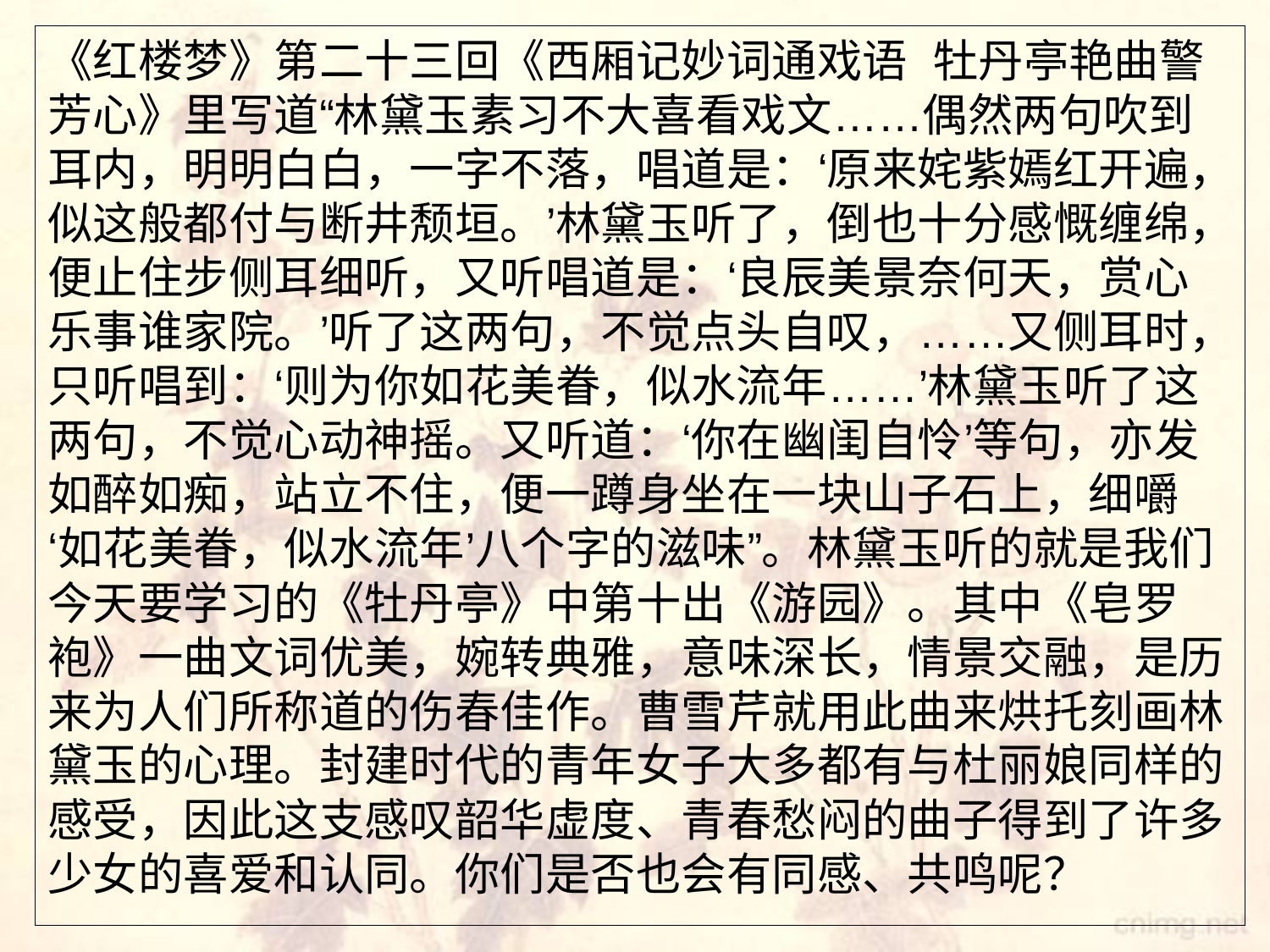

《红楼梦》第二十三回《西厢记妙词通戏语  牡丹亭艳曲警芳心》里写道“林黛玉素习不大喜看戏文……偶然两句吹到耳内，明明白白，一字不落，唱道是：‘原来姹紫嫣红开遍，似这般都付与断井颓垣。’林黛玉听了，倒也十分感慨缠绵，便止住步侧耳细听，又听唱道是：‘良辰美景奈何天，赏心乐事谁家院。’听了这两句，不觉点头自叹，……又侧耳时，只听唱到：‘则为你如花美眷，似水流年……’林黛玉听了这两句，不觉心动神摇。又听道：‘你在幽闺自怜’等句，亦发如醉如痴，站立不住，便一蹲身坐在一块山子石上，细嚼‘如花美眷，似水流年’八个字的滋味”。林黛玉听的就是我们今天要学习的《牡丹亭》中第十出《游园》。其中《皂罗袍》一曲文词优美，婉转典雅，意味深长，情景交融，是历来为人们所称道的伤春佳作。曹雪芹就用此曲来烘托刻画林黛玉的心理。封建时代的青年女子大多都有与杜丽娘同样的感受，因此这支感叹韶华虚度、青春愁闷的曲子得到了许多少女的喜爱和认同。你们是否也会有同感、共鸣呢？